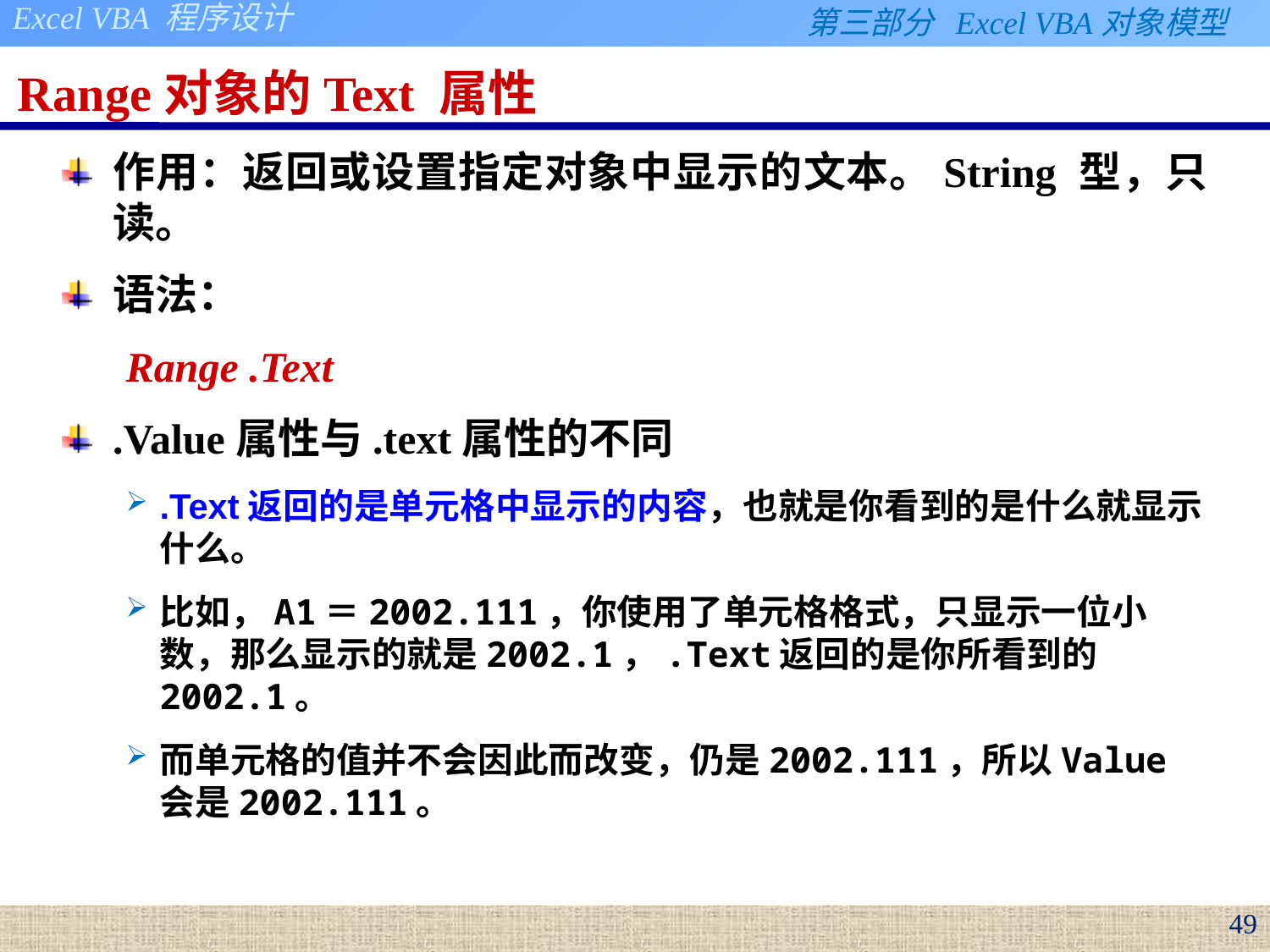

# Range对象的Text 属性
作用：返回或设置指定对象中显示的文本。String 型，只读。
语法：
Range .Text
.Value属性与.text属性的不同
.Text返回的是单元格中显示的内容，也就是你看到的是什么就显示什么。
比如，A1＝2002.111，你使用了单元格格式，只显示一位小数，那么显示的就是2002.1，.Text返回的是你所看到的2002.1。
而单元格的值并不会因此而改变，仍是2002.111，所以Value会是2002.111。